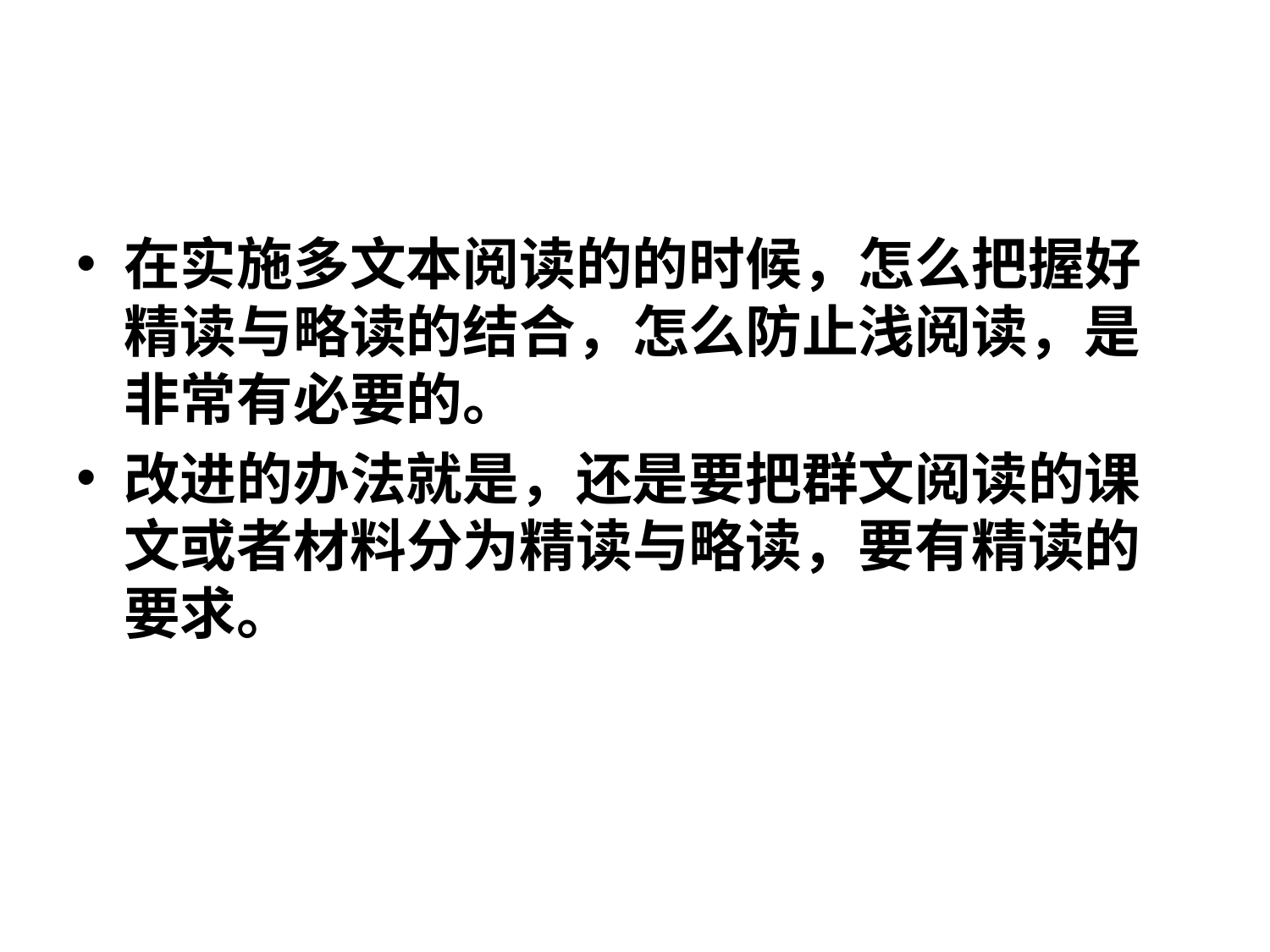

#
在实施多文本阅读的的时候，怎么把握好精读与略读的结合，怎么防止浅阅读，是非常有必要的。
改进的办法就是，还是要把群文阅读的课文或者材料分为精读与略读，要有精读的要求。